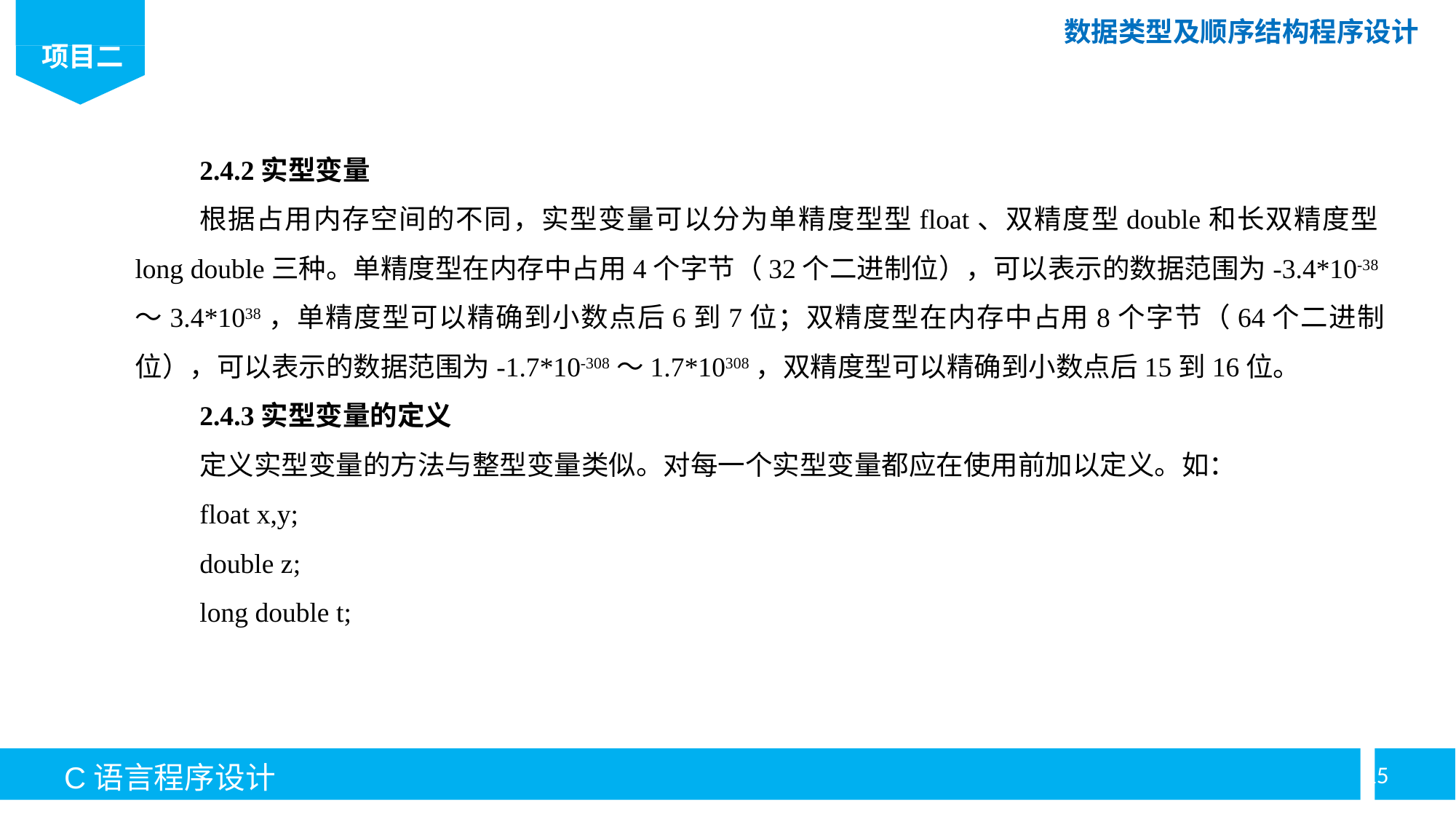

2.4.2实型变量
根据占用内存空间的不同，实型变量可以分为单精度型型float、双精度型double和长双精度型long double三种。单精度型在内存中占用4个字节（32个二进制位），可以表示的数据范围为-3.4*10-38～3.4*1038，单精度型可以精确到小数点后6到7位；双精度型在内存中占用8个字节（64个二进制位），可以表示的数据范围为-1.7*10-308～1.7*10308，双精度型可以精确到小数点后15到16位。
2.4.3实型变量的定义
定义实型变量的方法与整型变量类似。对每一个实型变量都应在使用前加以定义。如：
float x,y;
double z;
long double t;